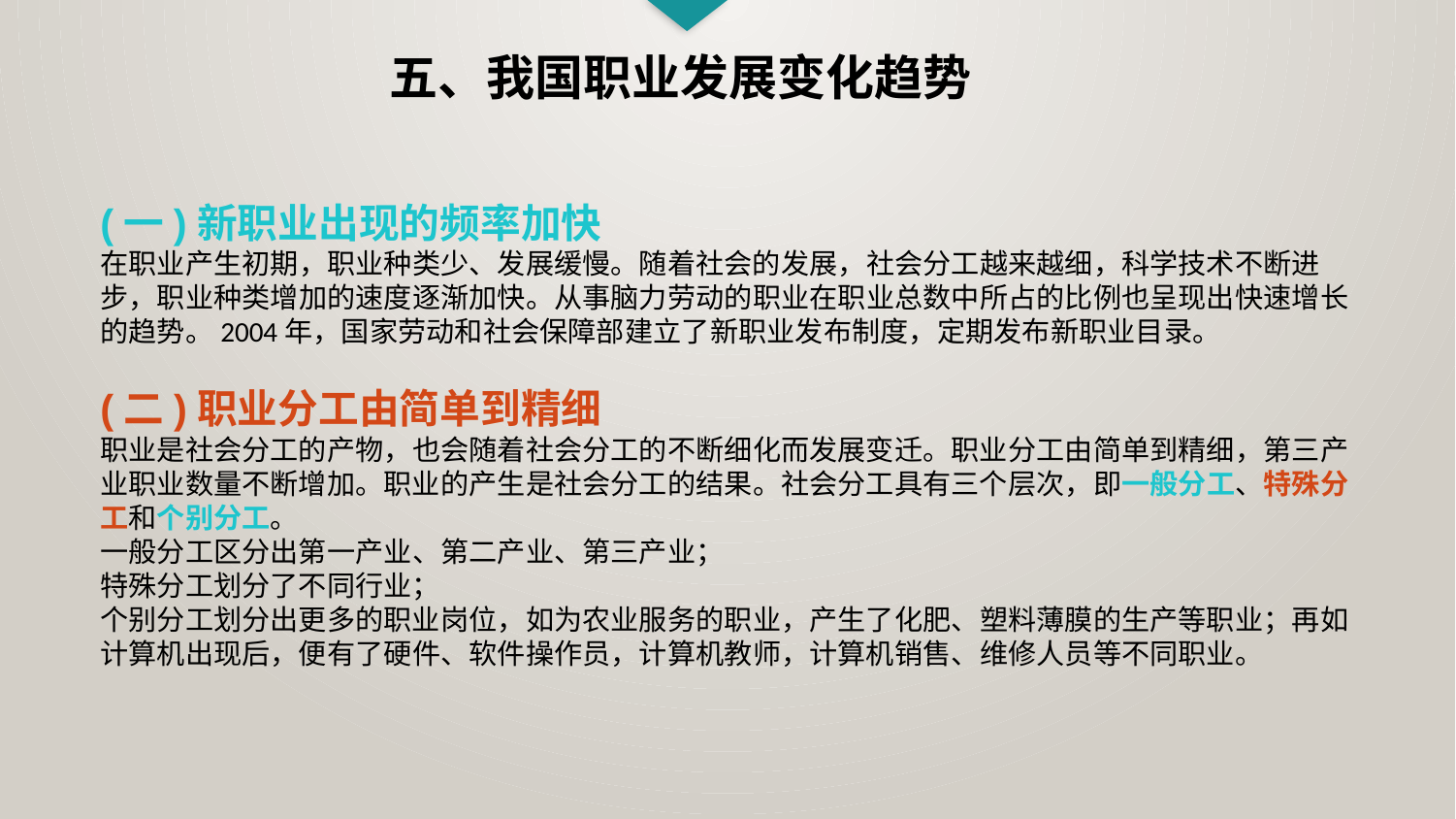

五、我国职业发展变化趋势
(一)新职业出现的频率加快
在职业产生初期，职业种类少、发展缓慢。随着社会的发展，社会分工越来越细，科学技术不断进步，职业种类增加的速度逐渐加快。从事脑力劳动的职业在职业总数中所占的比例也呈现出快速增长的趋势。2004年，国家劳动和社会保障部建立了新职业发布制度，定期发布新职业目录。
(二)职业分工由简单到精细
职业是社会分工的产物，也会随着社会分工的不断细化而发展变迁。职业分工由简单到精细，第三产业职业数量不断增加。职业的产生是社会分工的结果。社会分工具有三个层次，即一般分工、特殊分工和个别分工。
一般分工区分出第一产业、第二产业、第三产业；
特殊分工划分了不同行业；
个别分工划分出更多的职业岗位，如为农业服务的职业，产生了化肥、塑料薄膜的生产等职业；再如计算机出现后，便有了硬件、软件操作员，计算机教师，计算机销售、维修人员等不同职业。
26